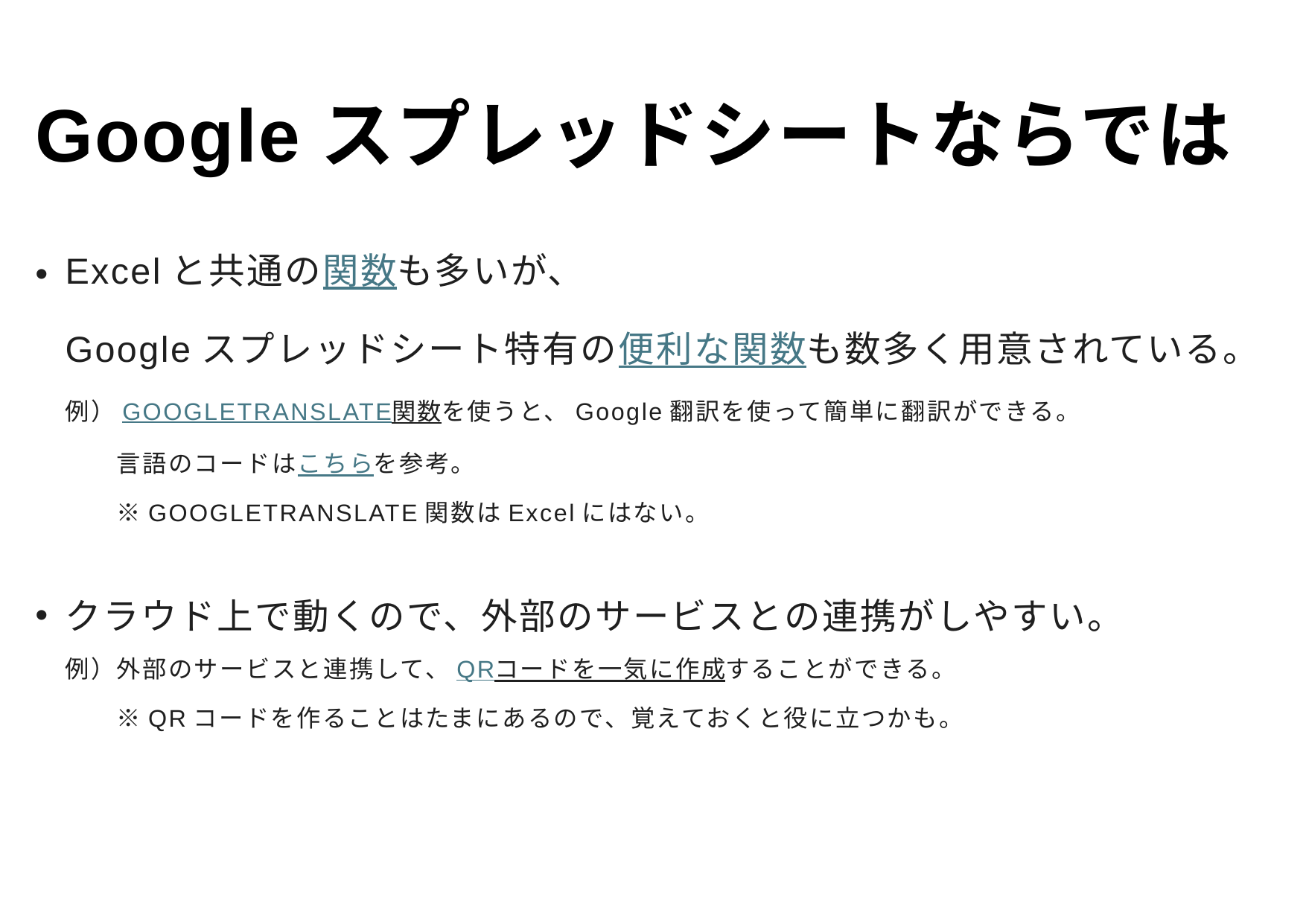

# Googleスプレッドシートならでは
Excelと共通の関数も多いが、
Googleスプレッドシート特有の便利な関数も数多く用意されている。
例）GOOGLETRANSLATE関数を使うと、Google翻訳を使って簡単に翻訳ができる。
　　言語のコードはこちらを参考。
　　※GOOGLETRANSLATE関数はExcelにはない。
クラウド上で動くので、外部のサービスとの連携がしやすい。
例）外部のサービスと連携して、QRコードを一気に作成することができる。
　　※QRコードを作ることはたまにあるので、覚えておくと役に立つかも。